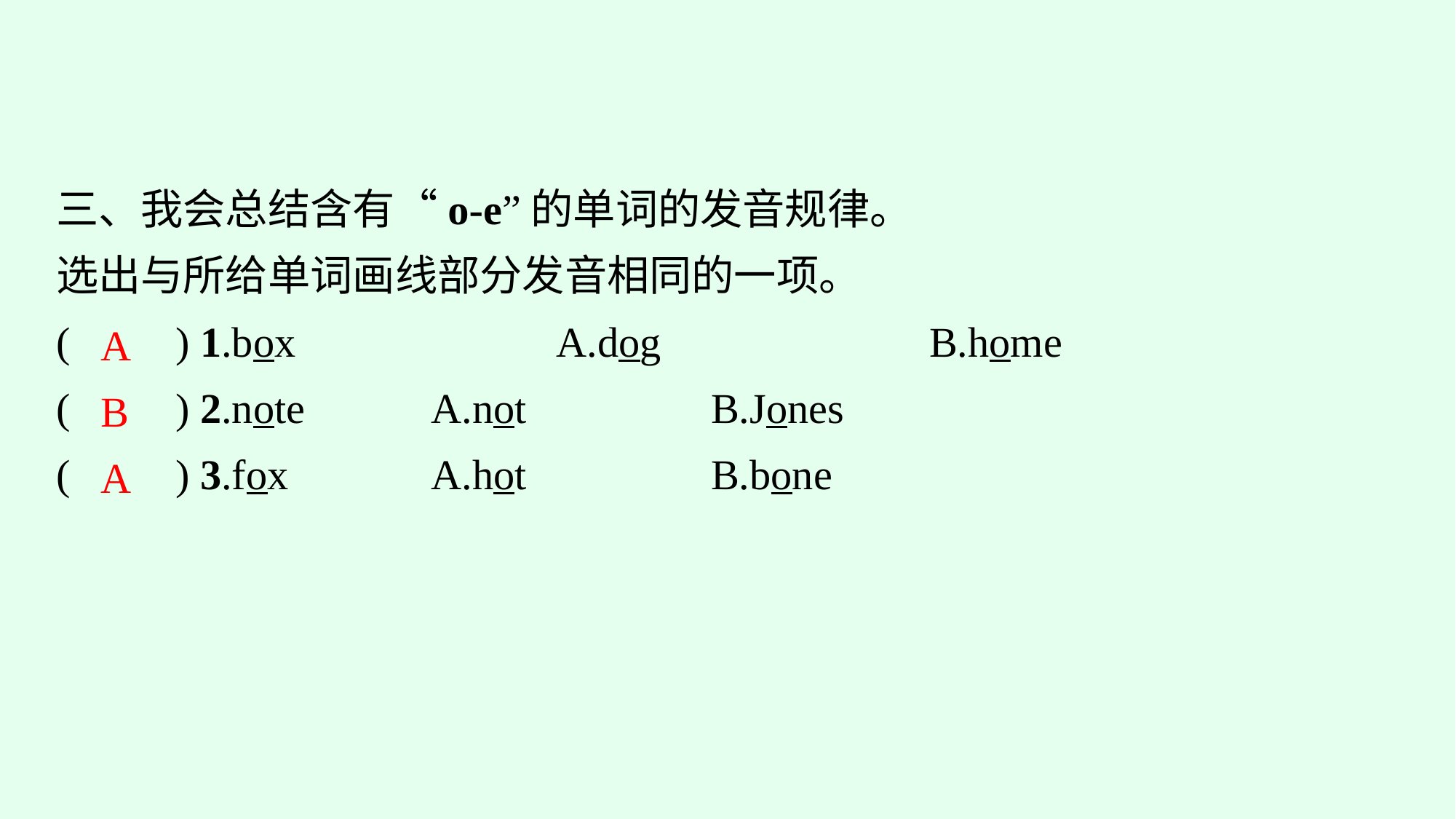

三、我会总结含有“o-e”的单词的发音规律。
选出与所给单词画线部分发音相同的一项。
(　　) 1.box　　　	A.dog　　　　	B.home
(　　) 2.note		A.not			B.Jones
(　　) 3.fox		A.hot			B.bone
A
B
A